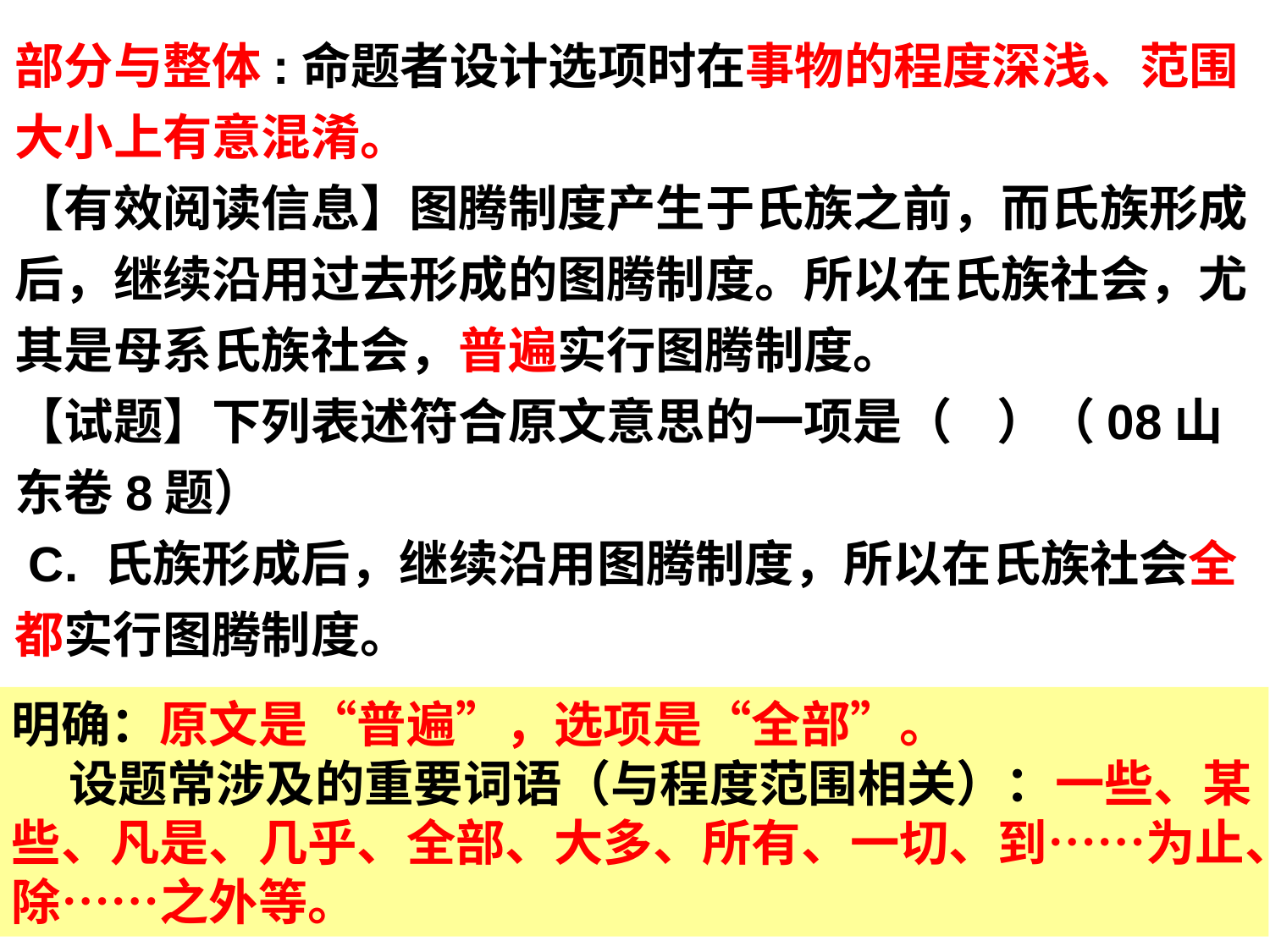

部分与整体:命题者设计选项时在事物的程度深浅、范围大小上有意混淆。
【有效阅读信息】图腾制度产生于氏族之前，而氏族形成后，继续沿用过去形成的图腾制度。所以在氏族社会，尤其是母系氏族社会，普遍实行图腾制度。
【试题】下列表述符合原文意思的一项是（    ）（08山东卷8题）
 C. 氏族形成后，继续沿用图腾制度，所以在氏族社会全都实行图腾制度。
明确：原文是“普遍”，选项是“全部”。
    设题常涉及的重要词语（与程度范围相关）：一些、某些、凡是、几乎、全部、大多、所有、一切、到……为止、除……之外等。